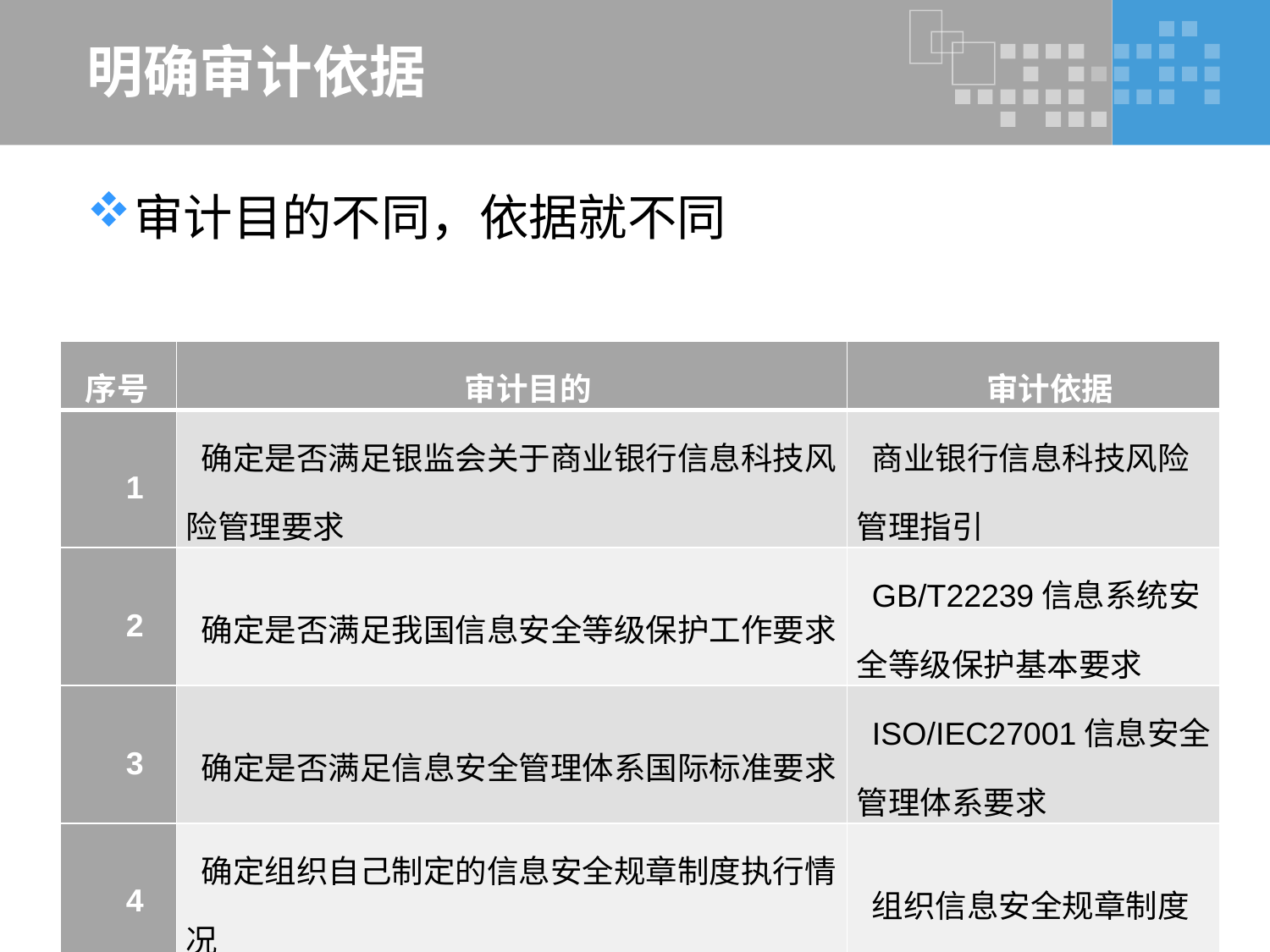

# 明确审计依据
审计目的不同，依据就不同
| 序号 | 审计目的 | 审计依据 |
| --- | --- | --- |
| 1 | 确定是否满足银监会关于商业银行信息科技风险管理要求 | 商业银行信息科技风险管理指引 |
| 2 | 确定是否满足我国信息安全等级保护工作要求 | GB/T22239信息系统安全等级保护基本要求 |
| 3 | 确定是否满足信息安全管理体系国际标准要求 | ISO/IEC27001信息安全管理体系要求 |
| 4 | 确定组织自己制定的信息安全规章制度执行情况 | 组织信息安全规章制度 |
72